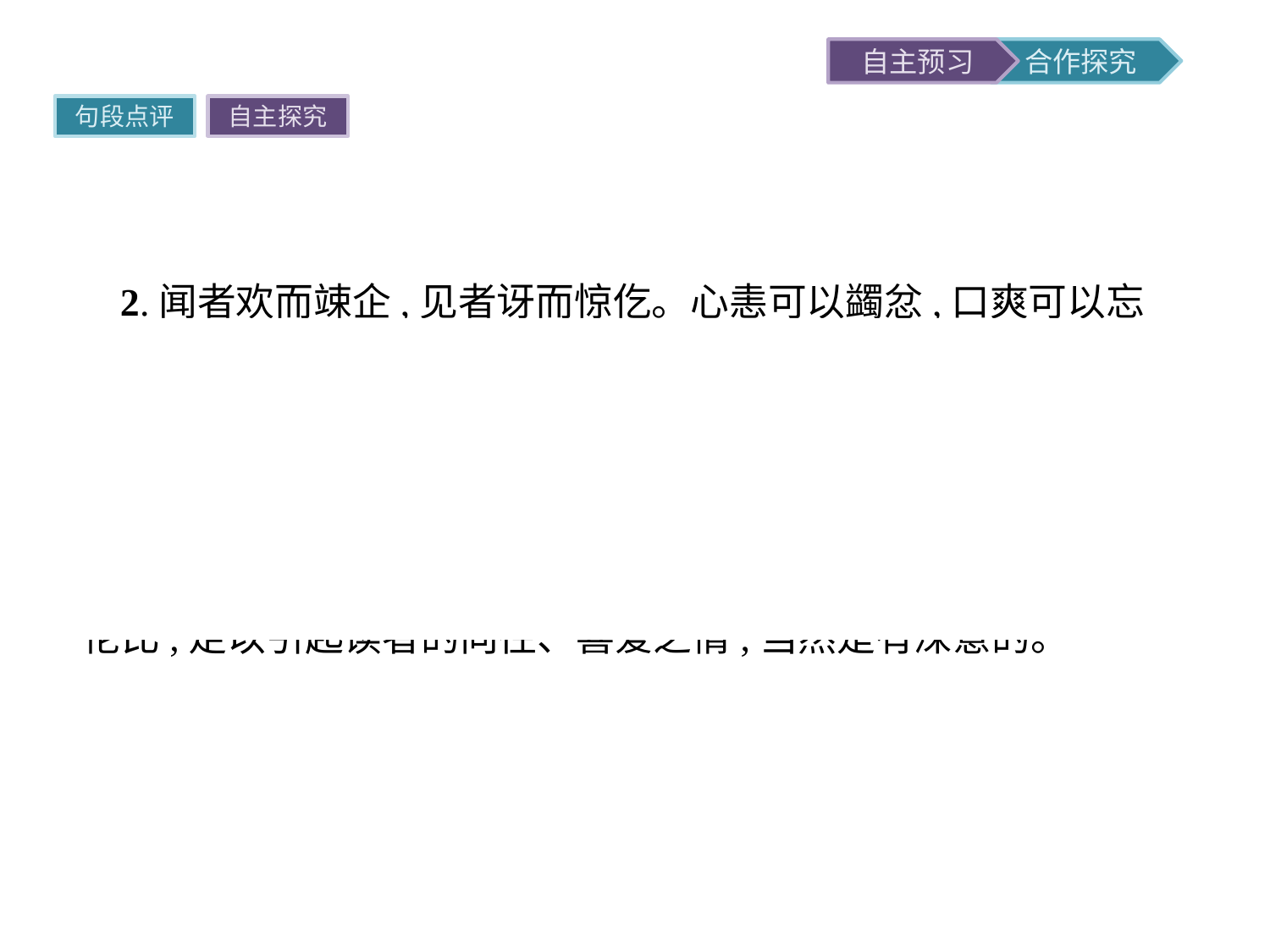

句段点评
自主探究
2.闻者欢而竦企,见者讶而惊仡。心恚可以蠲忿,口爽可以忘疾。
翻译听说的人心里欢喜企望,见到的人惊讶得抬起头来。(吃了荔枝)心头愤怒也可以平息,嘴里清爽得可以忘记疾病。
点评用人们的感受来间接描写荔枝的甘美及价值。听说者企望,见者惊讶,生气者可消怒,生病者可忘疾,作者把荔枝描写得无与伦比,足以引起读者的向往、喜爱之情,当然是有深意的。